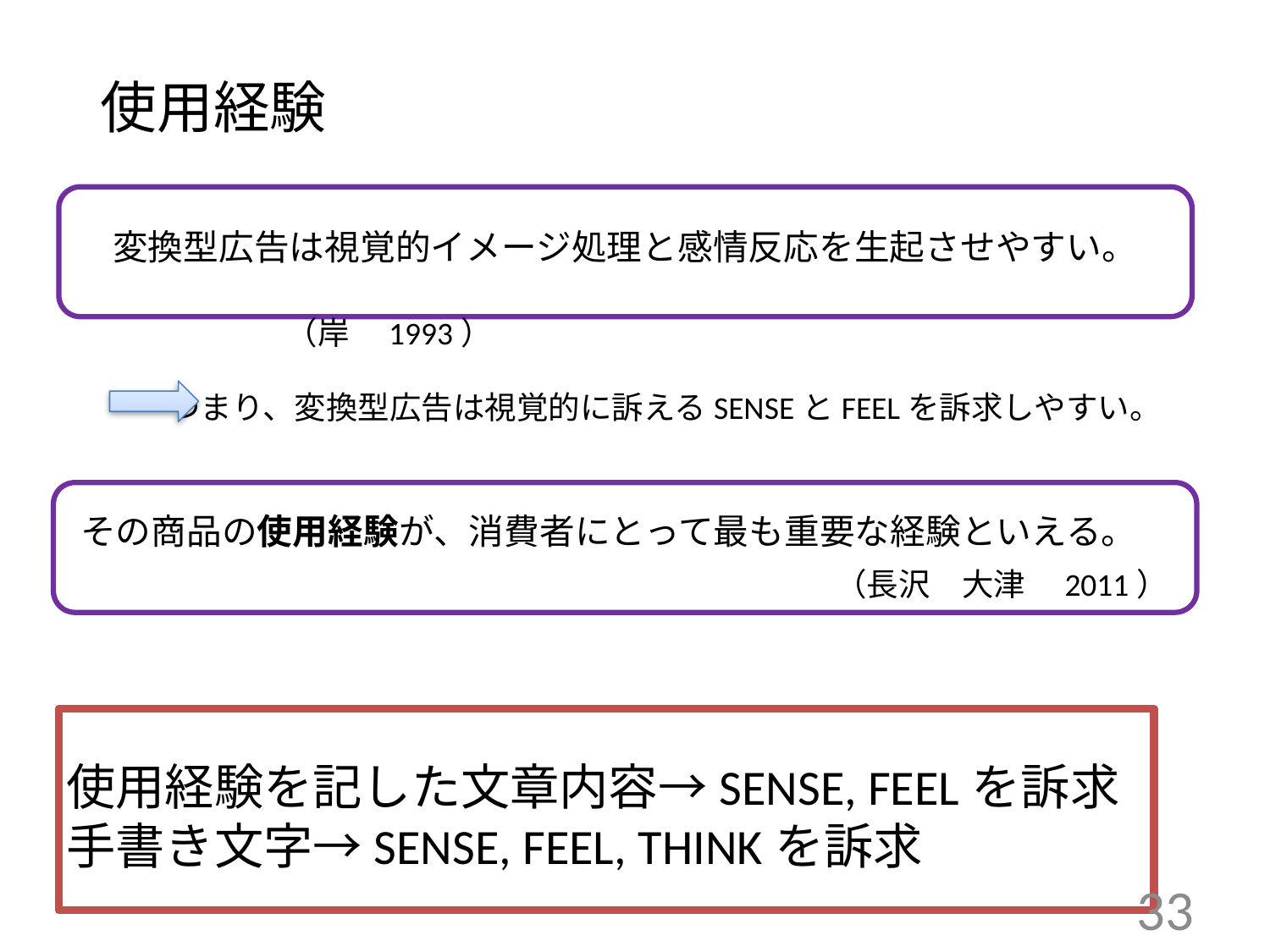

# 使用経験

変換型広告は視覚的イメージ処理と感情反応を生起させやすい。
　　　　　　　　　　　　　　　　　　　　　　　　　　　　　　　　　　　（岸　1993）

つまり、変換型広告は視覚的に訴えるSENSEとFEELを訴求しやすい。

その商品の使用経験が、消費者にとって最も重要な経験といえる。
　（長沢　大津　2011）

使用経験を記した文章内容→SENSE, FEELを訴求
手書き文字→SENSE, FEEL, THINKを訴求
33